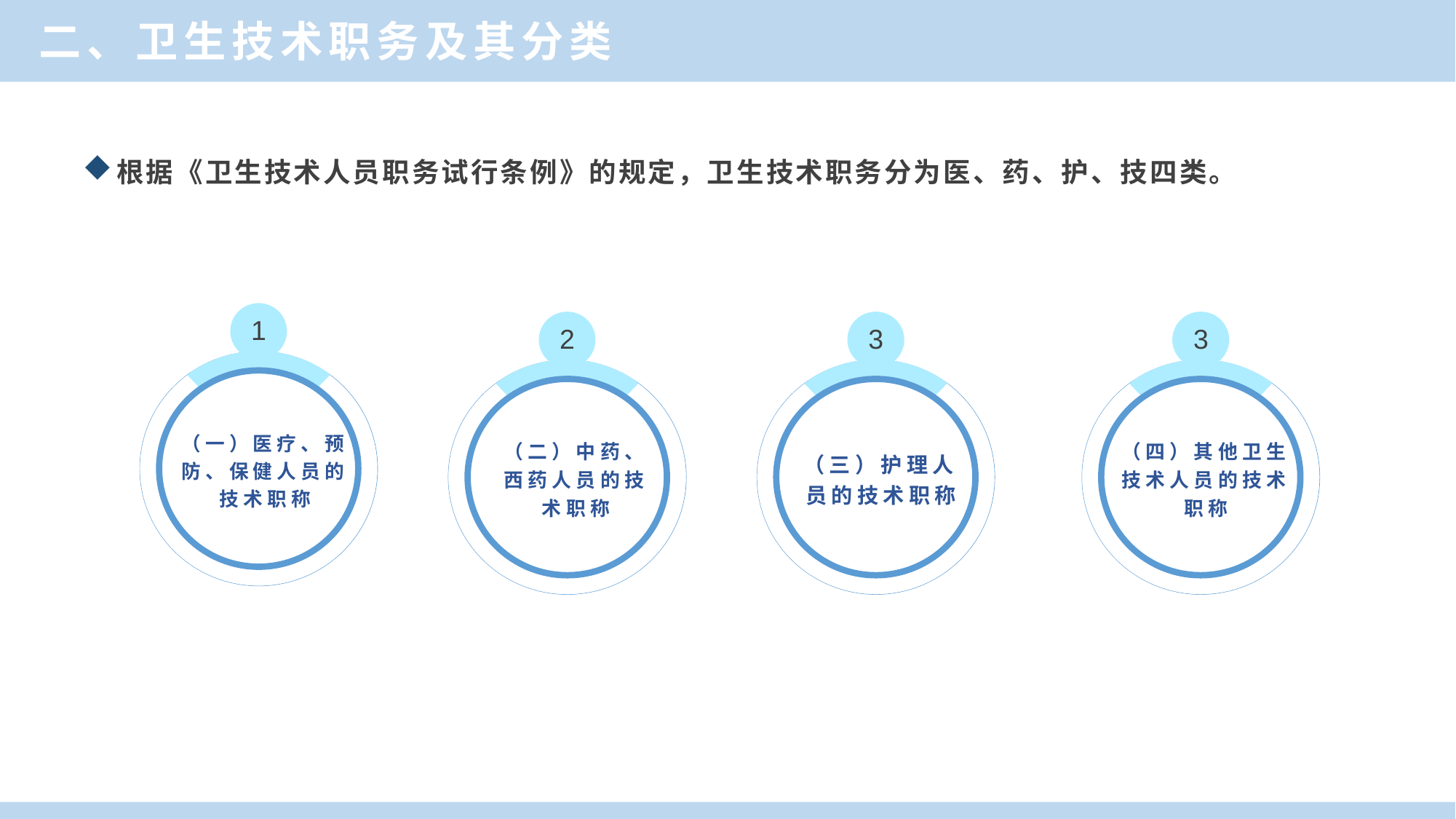

二、卫生技术职务及其分类
根据《卫生技术人员职务试行条例》的规定，卫生技术职务分为医、药、护、技四类。

1

（一）医疗、预防、保健人员的技术职称

2

（二）中药、西药人员的技术职称

3

（三）护理人员的技术职称

3

（四）其他卫生技术人员的技术职称